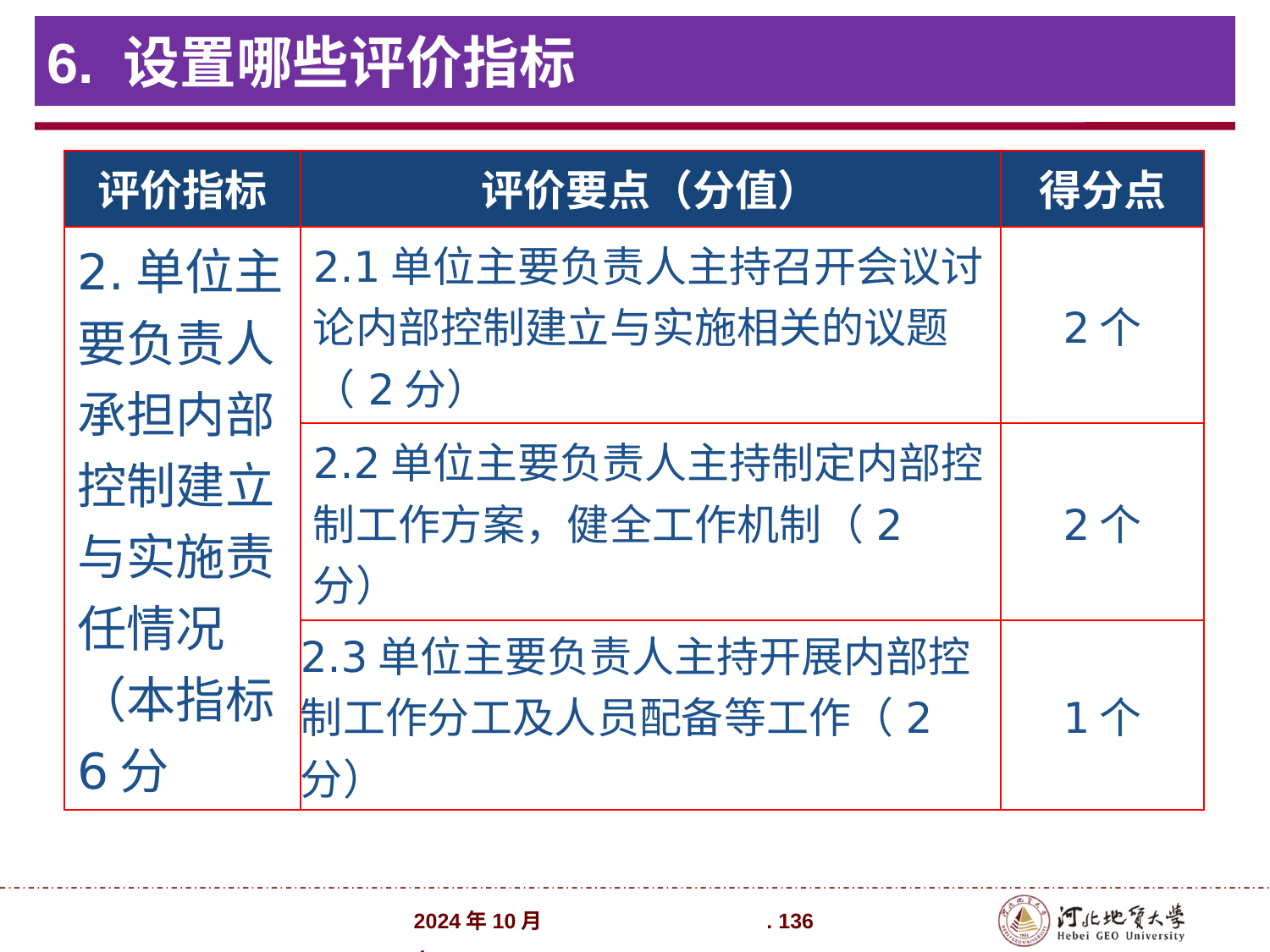

# 6. 设置哪些评价指标
| 评价指标 | 评价要点（分值） | 得分点 |
| --- | --- | --- |
| 2.单位主要负责人承担内部控制建立与实施责任情况（本指标6分 | 2.1单位主要负责人主持召开会议讨论内部控制建立与实施相关的议题（2分） | 2个 |
|  | 2.2单位主要负责人主持制定内部控制工作方案，健全工作机制（2分） | 2个 |
|  | 2.3单位主要负责人主持开展内部控制工作分工及人员配备等工作（2分） | 1个 |
2024年10月                                             . 136 .